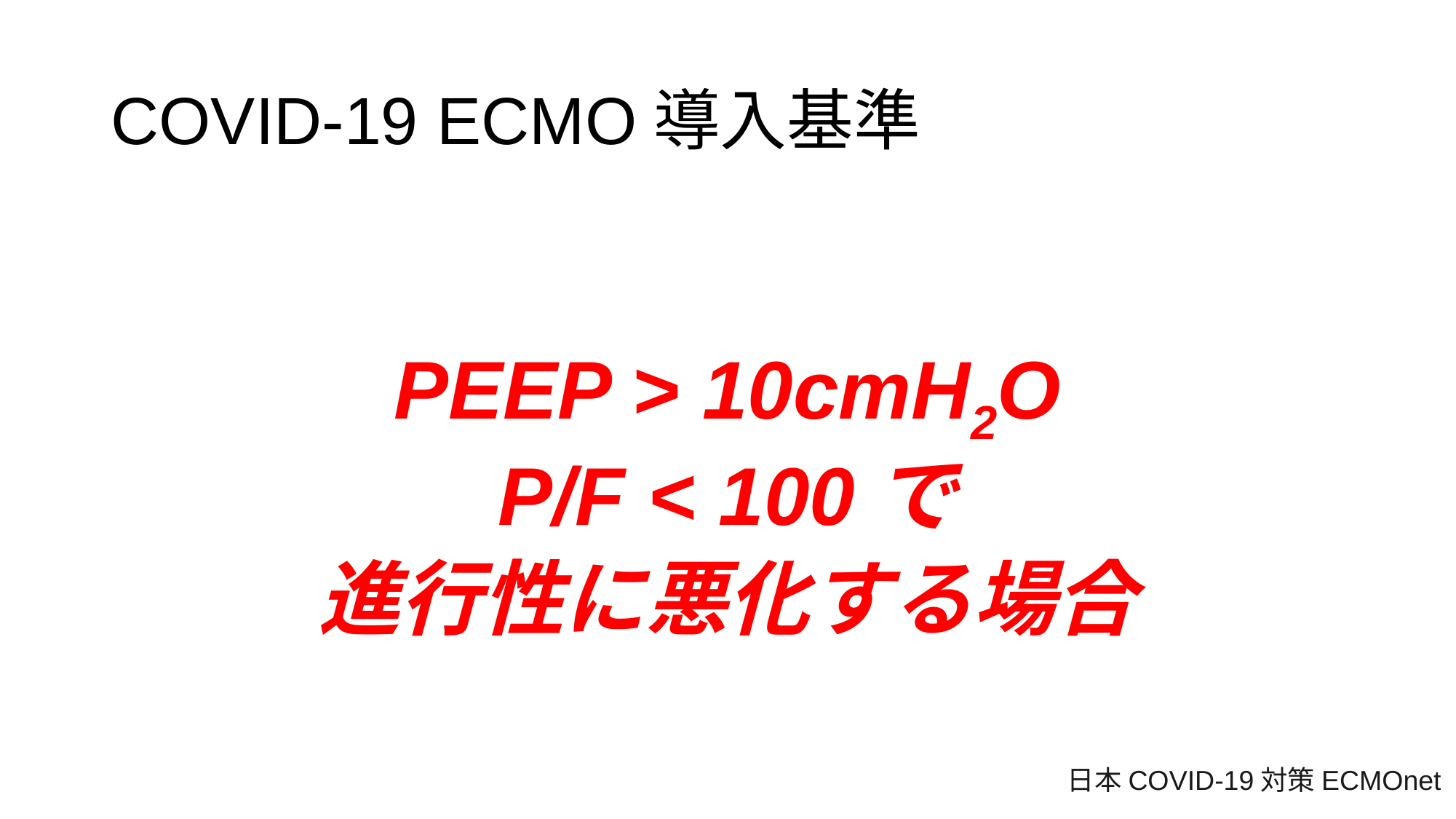

# COVID-19 ECMO導入基準

PEEP > 10cmH2O
P/F < 100で
進行性に悪化する場合
日本COVID-19対策ECMOnet